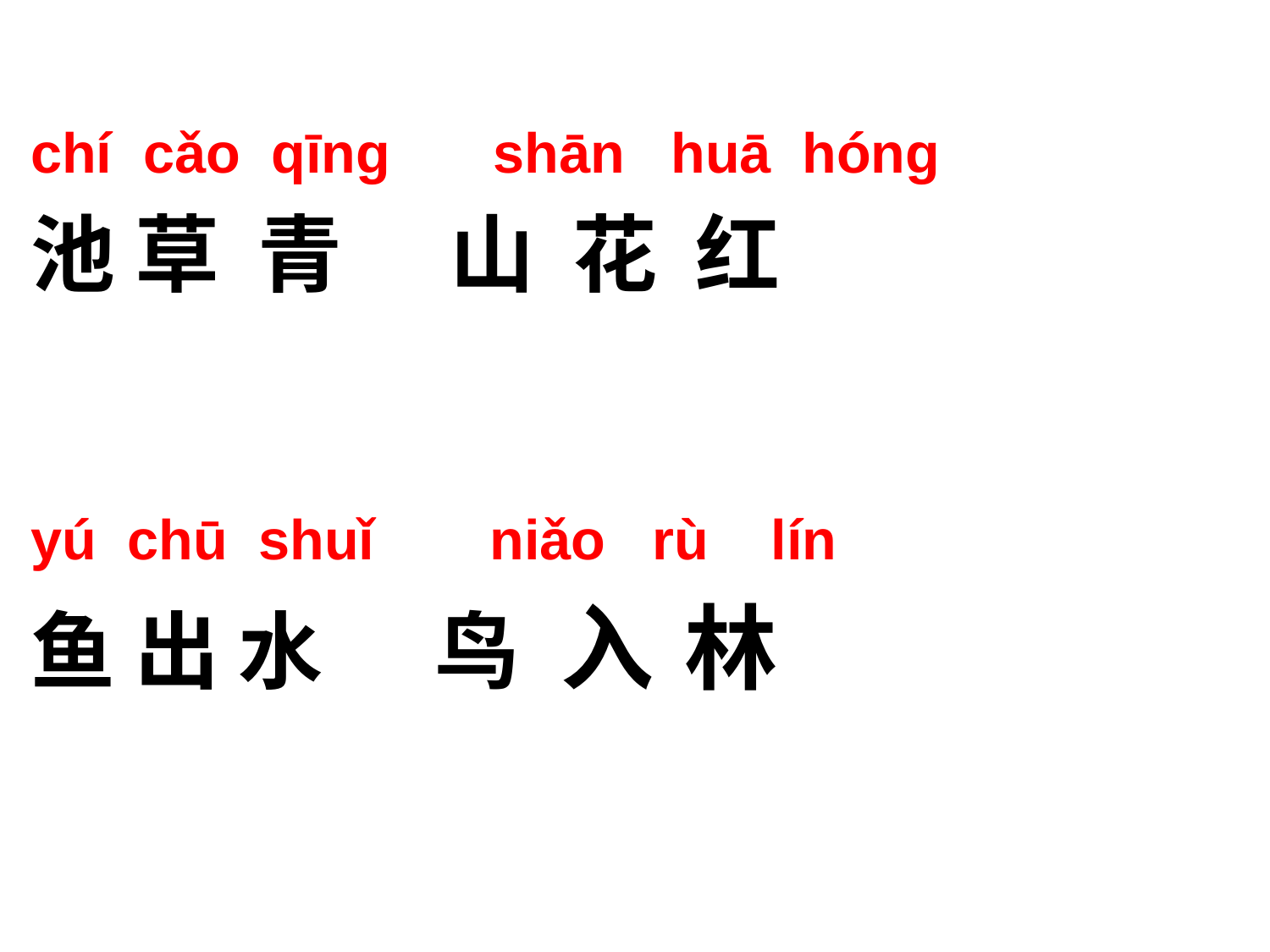

chí  cǎo  qīng        shān   huā  hóng
池 草  青          山  花  红

yú  chū  shuǐ         niǎo   rù    lín
鱼 出 水          鸟    入   林